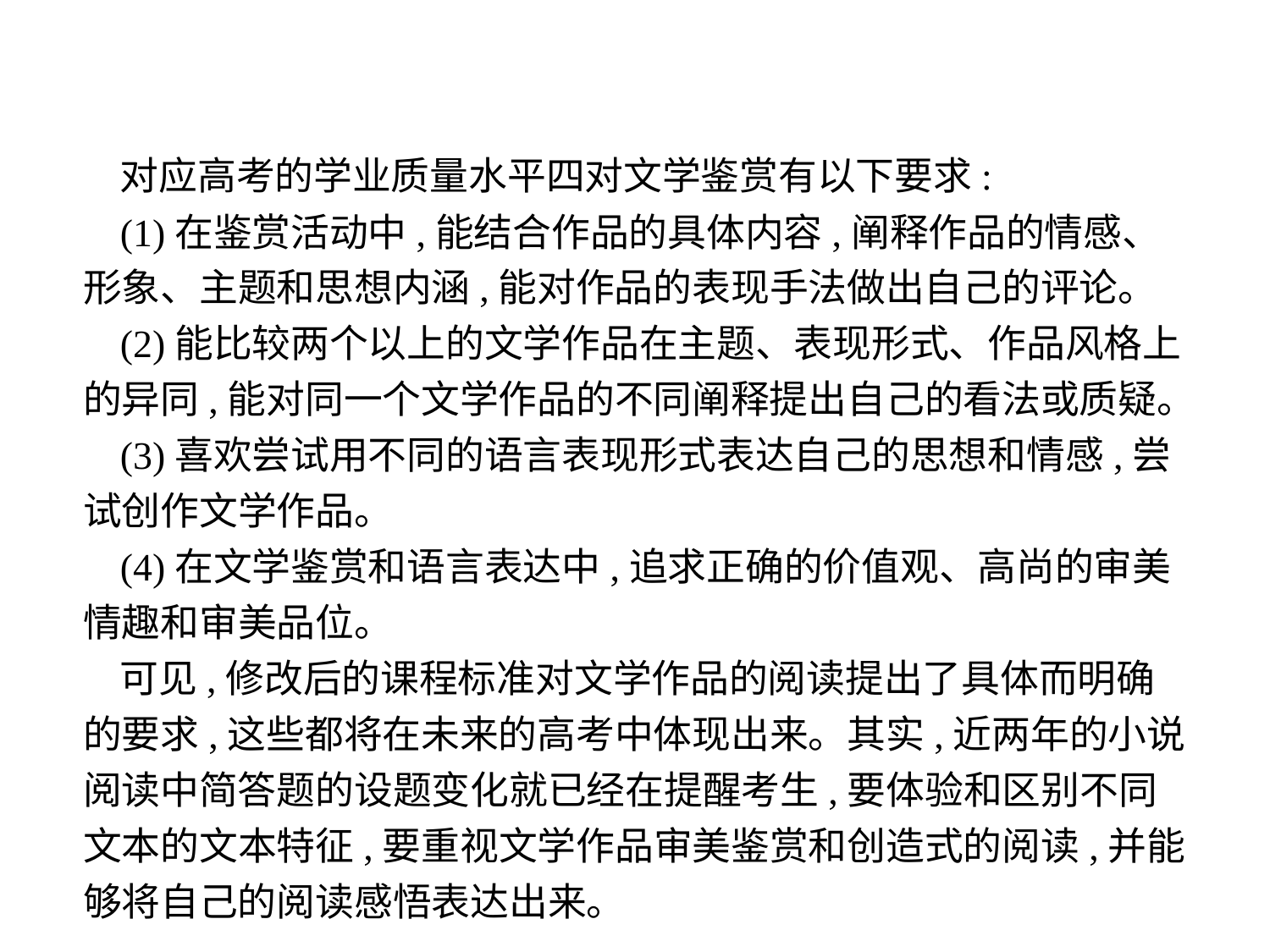

对应高考的学业质量水平四对文学鉴赏有以下要求:
(1)在鉴赏活动中,能结合作品的具体内容,阐释作品的情感、形象、主题和思想内涵,能对作品的表现手法做出自己的评论。
(2)能比较两个以上的文学作品在主题、表现形式、作品风格上的异同,能对同一个文学作品的不同阐释提出自己的看法或质疑。
(3)喜欢尝试用不同的语言表现形式表达自己的思想和情感,尝试创作文学作品。
(4)在文学鉴赏和语言表达中,追求正确的价值观、高尚的审美情趣和审美品位。
可见,修改后的课程标准对文学作品的阅读提出了具体而明确的要求,这些都将在未来的高考中体现出来。其实,近两年的小说阅读中简答题的设题变化就已经在提醒考生,要体验和区别不同文本的文本特征,要重视文学作品审美鉴赏和创造式的阅读,并能够将自己的阅读感悟表达出来。
-5-